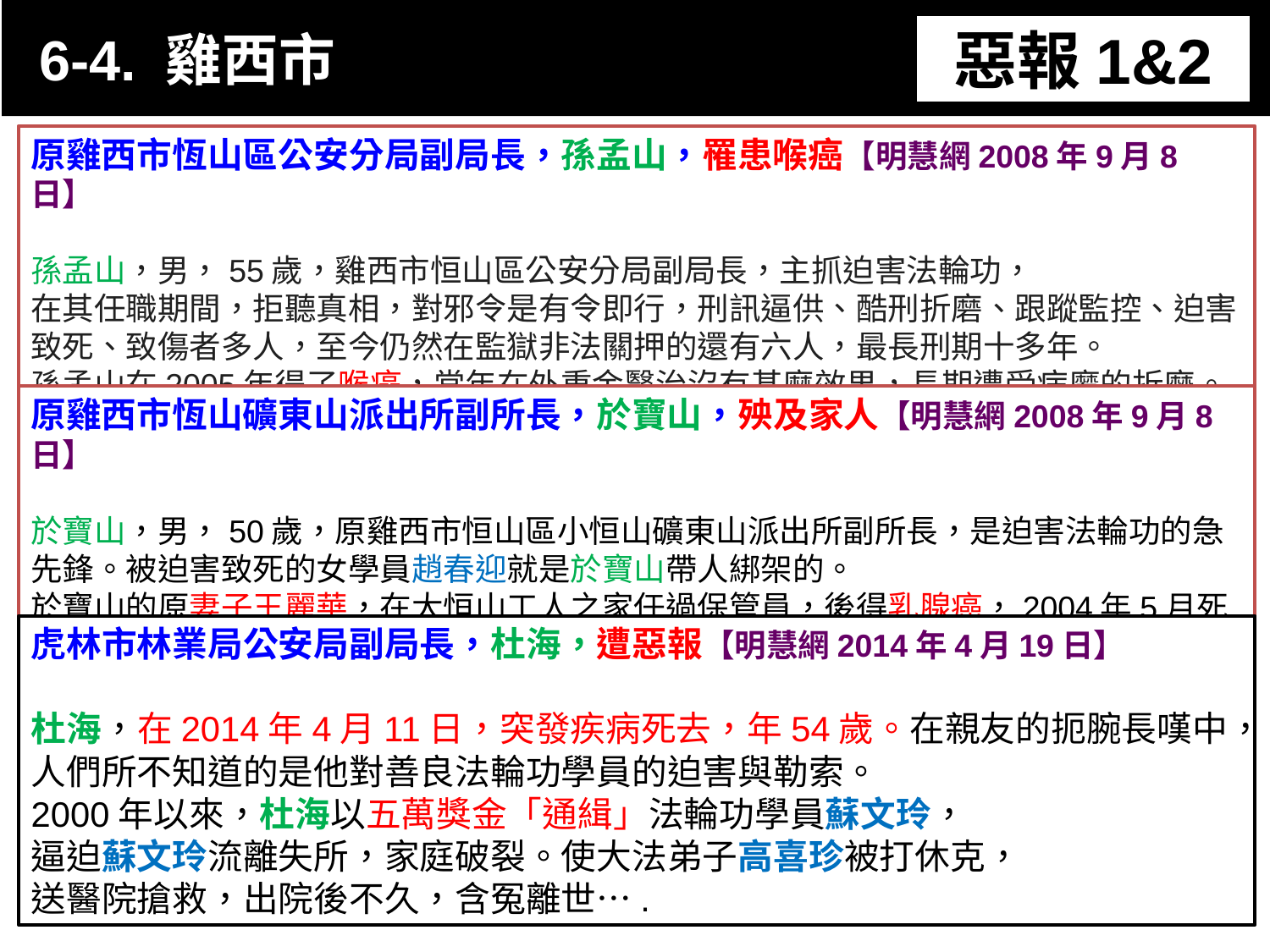

6-4. 雞西市

惡報1&2
11-3. XX市官員惡報實例
原雞西市恆山區公安分局副局長，孫孟山，罹患喉癌【明慧網2008年9月8日】

孫孟山，男，55歲，雞西市恒山區公安分局副局長，主抓迫害法輪功，
在其任職期間，拒聽真相，對邪令是有令即行，刑訊逼供、酷刑折磨、跟蹤監控、迫害致死、致傷者多人，至今仍然在監獄非法關押的還有六人，最長刑期十多年。
孫孟山在2005年得了喉癌，常年在外重金醫治沒有甚麼效果，長期遭受病魔的折磨。
原雞西市恆山礦東山派出所副所長，於寶山，殃及家人【明慧網2008年9月8日】

於寶山，男，50歲，原雞西市恒山區小恒山礦東山派出所副所長，是迫害法輪功的急先鋒。被迫害致死的女學員趙春迎就是於寶山帶人綁架的。
於寶山的原妻子王麗華，在大恒山工人之家任過保管員，後得乳腺癌，2004年5月死亡。
虎林市林業局公安局副局長，杜海，遭惡報【明慧網2014年4月19日】

杜海，在2014年4月11日，突發疾病死去，年54歲。在親友的扼腕長嘆中，
人們所不知道的是他對善良法輪功學員的迫害與勒索。
2000年以來，杜海以五萬獎金「通緝」法輪功學員蘇文玲，
逼迫蘇文玲流離失所，家庭破裂。使大法弟子高喜珍被打休克，
送醫院搶救，出院後不久，含冤離世….